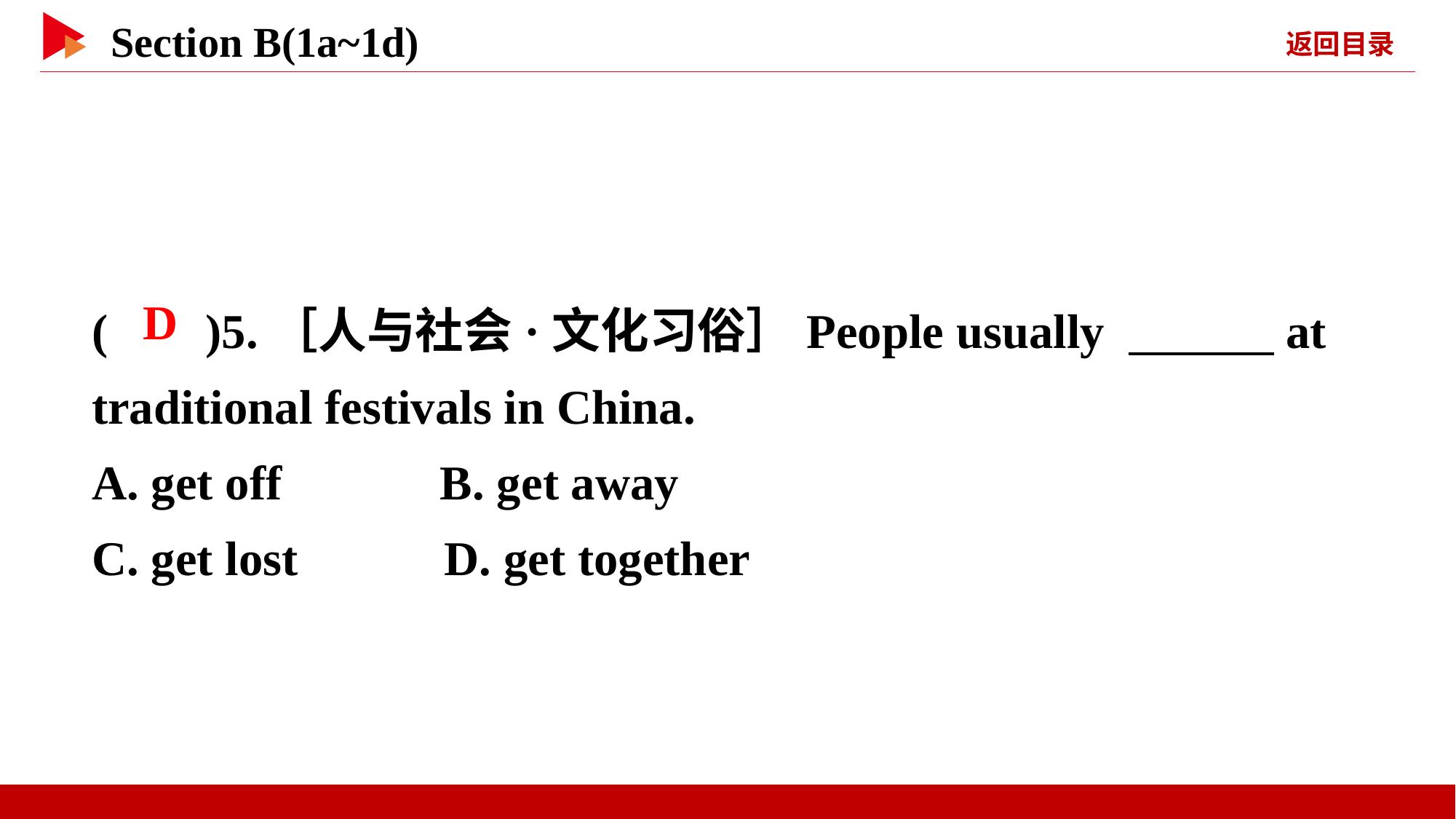

(        )5.［人与社会·文化习俗］People usually 　　　at traditional festivals in China.
A. get off             B. get away
C. get lost            D. get together
   D